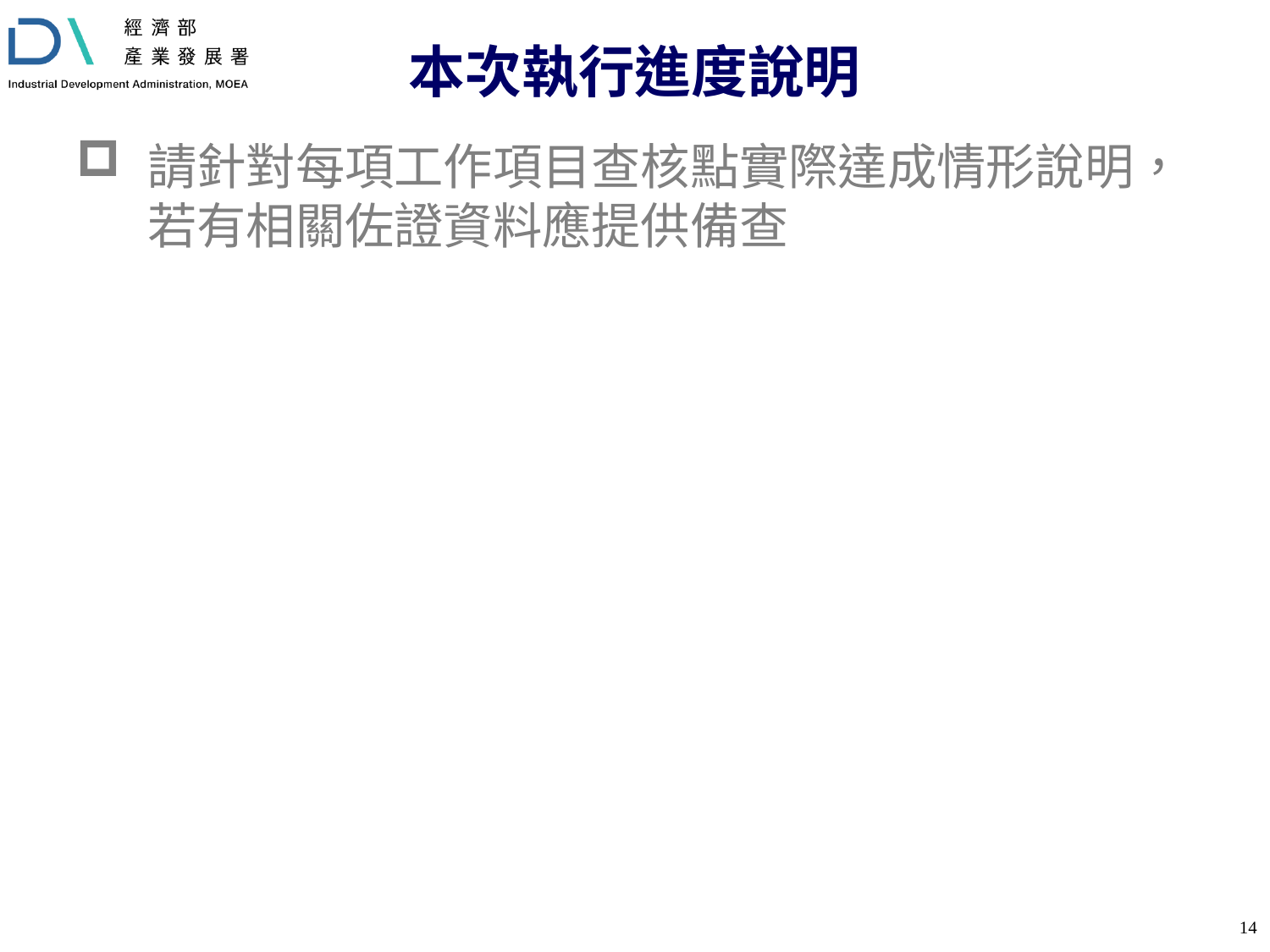

# 本次執行進度說明
請針對每項工作項目查核點實際達成情形說明，若有相關佐證資料應提供備查
14